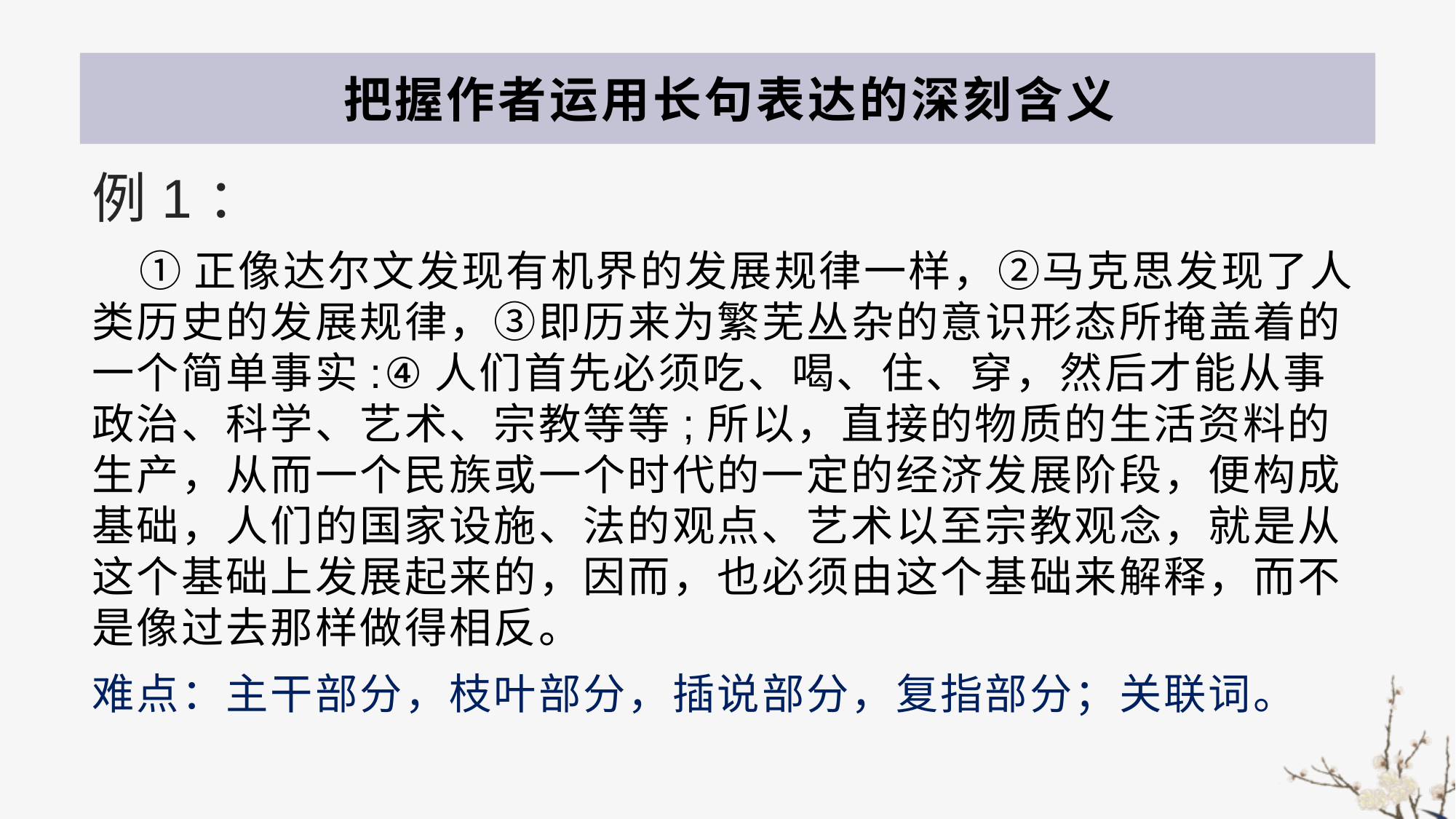

# 把握作者运用长句表达的深刻含义
例1：
    ①正像达尔文发现有机界的发展规律一样，②马克思发现了人类历史的发展规律，③即历来为繁芜丛杂的意识形态所掩盖着的一个简单事实:④人们首先必须吃、喝、住、穿，然后才能从事政治、科学、艺术、宗教等等;所以，直接的物质的生活资料的生产，从而一个民族或一个时代的一定的经济发展阶段，便构成基础，人们的国家设施、法的观点、艺术以至宗教观念，就是从这个基础上发展起来的，因而，也必须由这个基础来解释，而不是像过去那样做得相反。
难点：主干部分，枝叶部分，插说部分，复指部分；关联词。